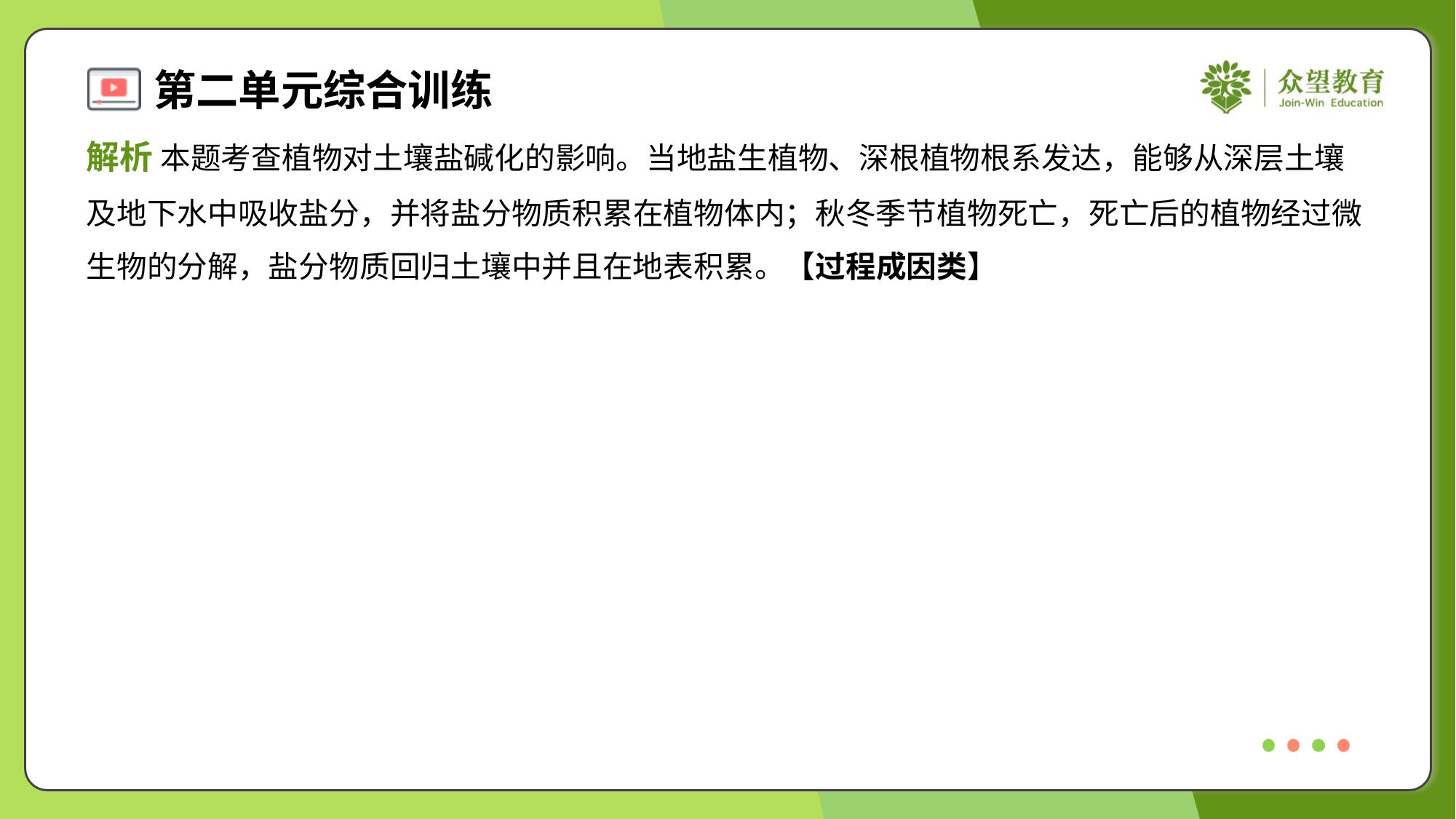

解析 本题考查植物对土壤盐碱化的影响。当地盐生植物、深根植物根系发达，能够从深层土壤
及地下水中吸收盐分，并将盐分物质积累在植物体内；秋冬季节植物死亡，死亡后的植物经过微
生物的分解，盐分物质回归土壤中并且在地表积累。【过程成因类】